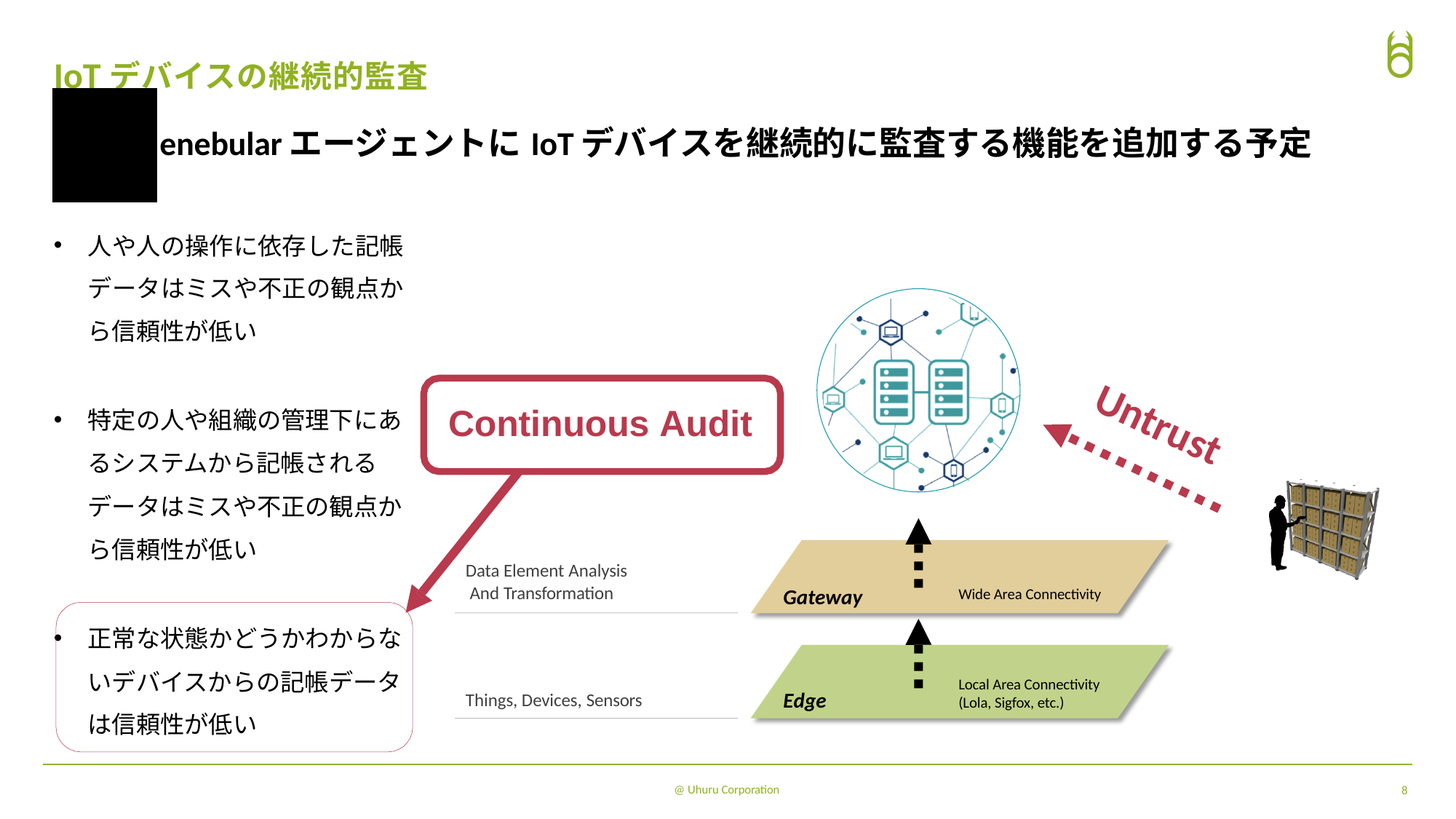

# IoTデバイスの継続的監査
|  |  |  |
| --- | --- | --- |
|  |  | enebularエージェントにIoTデバイスを継続的に監査する機能を追加する予定 |
|  |  |  |

⼈や⼈の操作に依存した記帳 データはミスや不正の観点か ら信頼性が低い

特定の⼈や組織の管理下にあ るシステムから記帳される データはミスや不正の観点か ら信頼性が低い
Continuous Audit
Untrust

Data Element Analysis  And Transformation
Gateway
Wide Area Connectivity

正常な状態かどうかわからな

いデバイスからの記帳データ は信頼性が低い
Local Area Connectivity  (Lola, Sigfox, etc.)
Edge
Things, Devices, Sensors

@ Uhuru Corporation
8